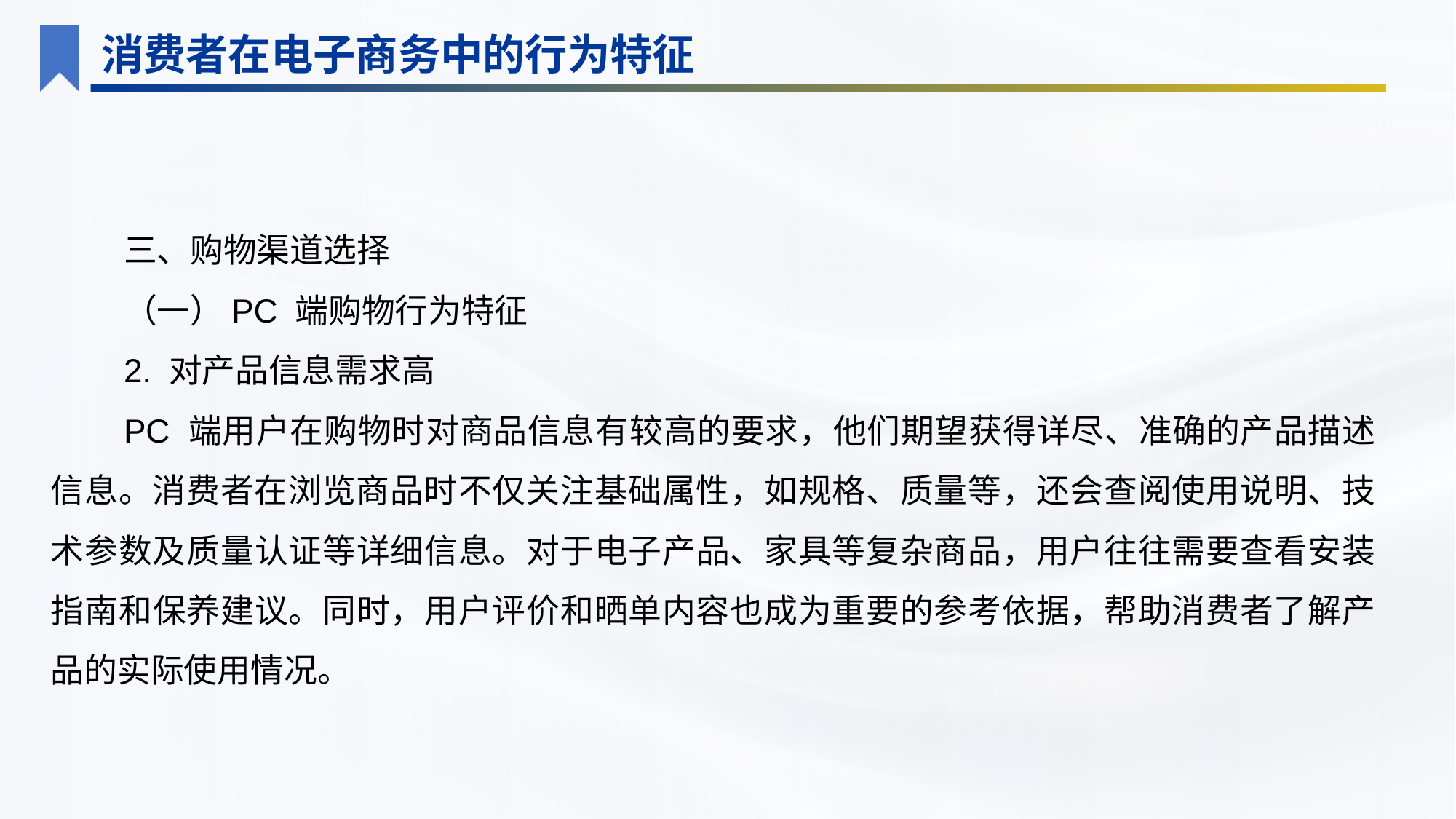

消费者在电子商务中的行为特征
三、购物渠道选择
（一）PC 端购物行为特征
2. 对产品信息需求高
PC 端用户在购物时对商品信息有较高的要求，他们期望获得详尽、准确的产品描述信息。消费者在浏览商品时不仅关注基础属性，如规格、质量等，还会查阅使用说明、技术参数及质量认证等详细信息。对于电子产品、家具等复杂商品，用户往往需要查看安装指南和保养建议。同时，用户评价和晒单内容也成为重要的参考依据，帮助消费者了解产品的实际使用情况。